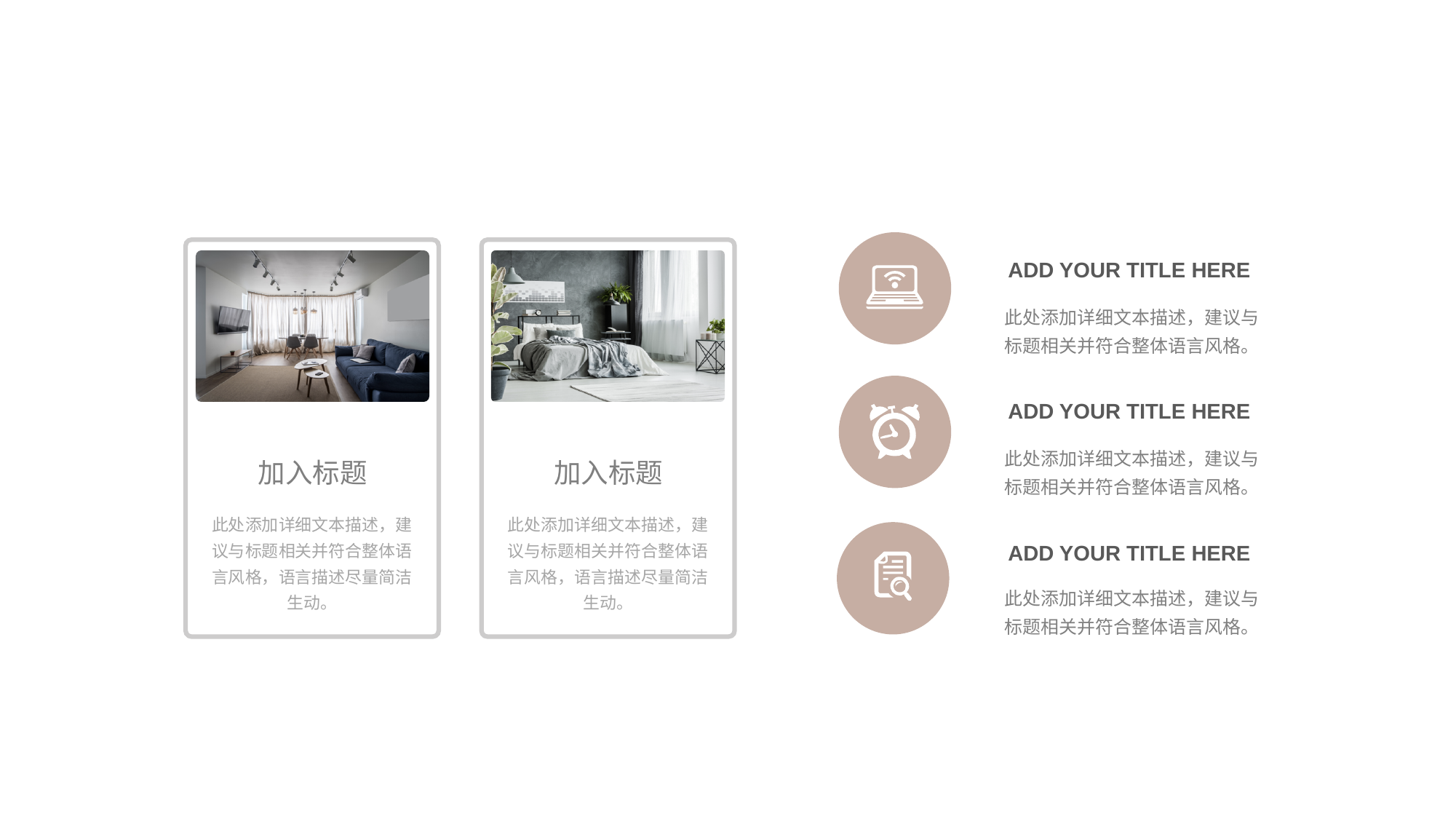

加入标题

加入标题
ADD YOUR TITLE HERE

此处添加详细文本描述，建议与标题相关并符合整体语言风格。

ADD YOUR TITLE HERE

此处添加详细文本描述，建议与标题相关并符合整体语言风格。
此处添加详细文本描述，建议与标题相关并符合整体语言风格，语言描述尽量简洁生动。
此处添加详细文本描述，建议与标题相关并符合整体语言风格，语言描述尽量简洁生动。

ADD YOUR TITLE HERE

此处添加详细文本描述，建议与标题相关并符合整体语言风格。